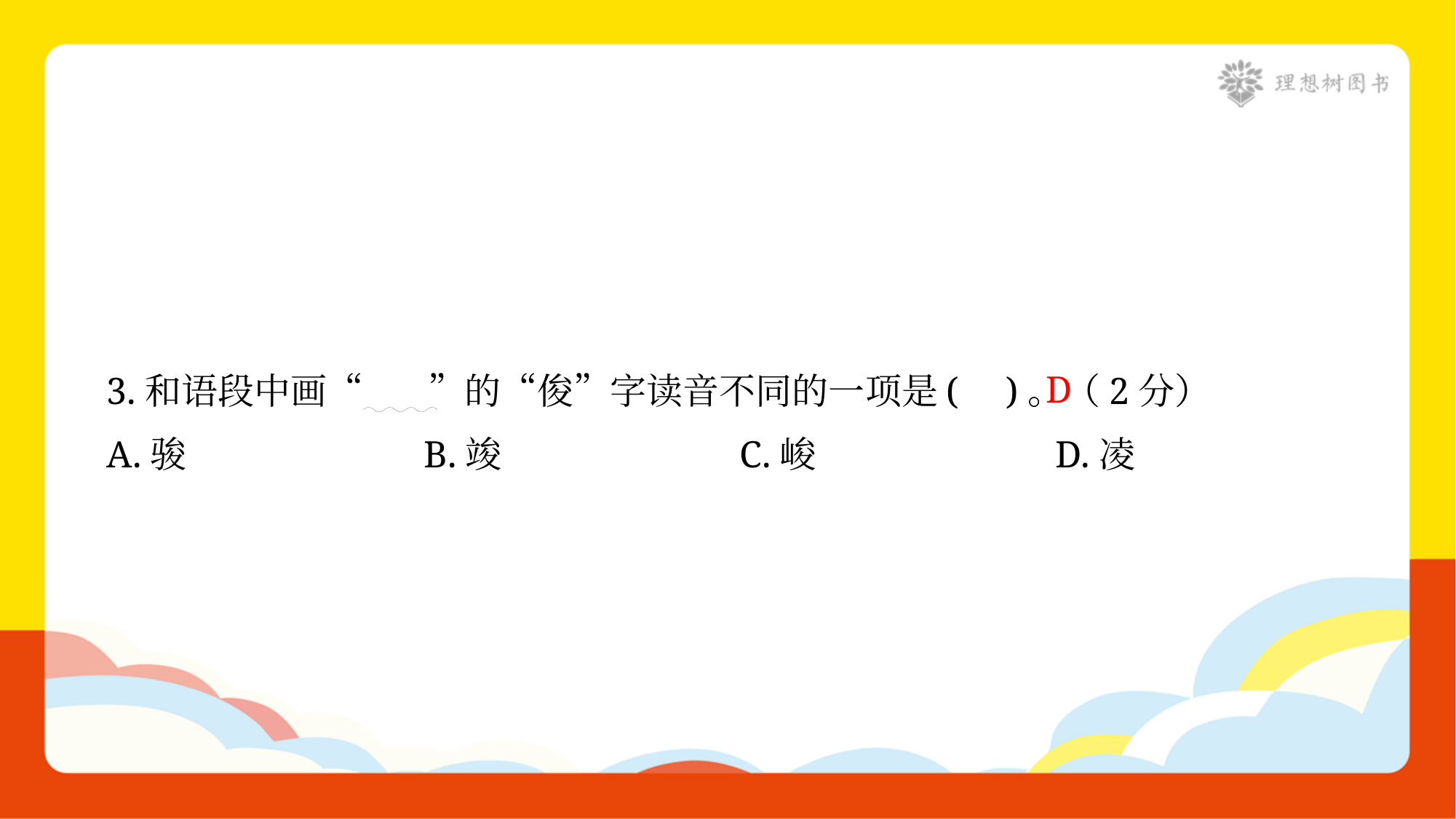

D
3.和语段中画“       ”的“俊”字读音不同的一项是(     )。（2分）
A.骏	B.竣	C.峻	D.凌